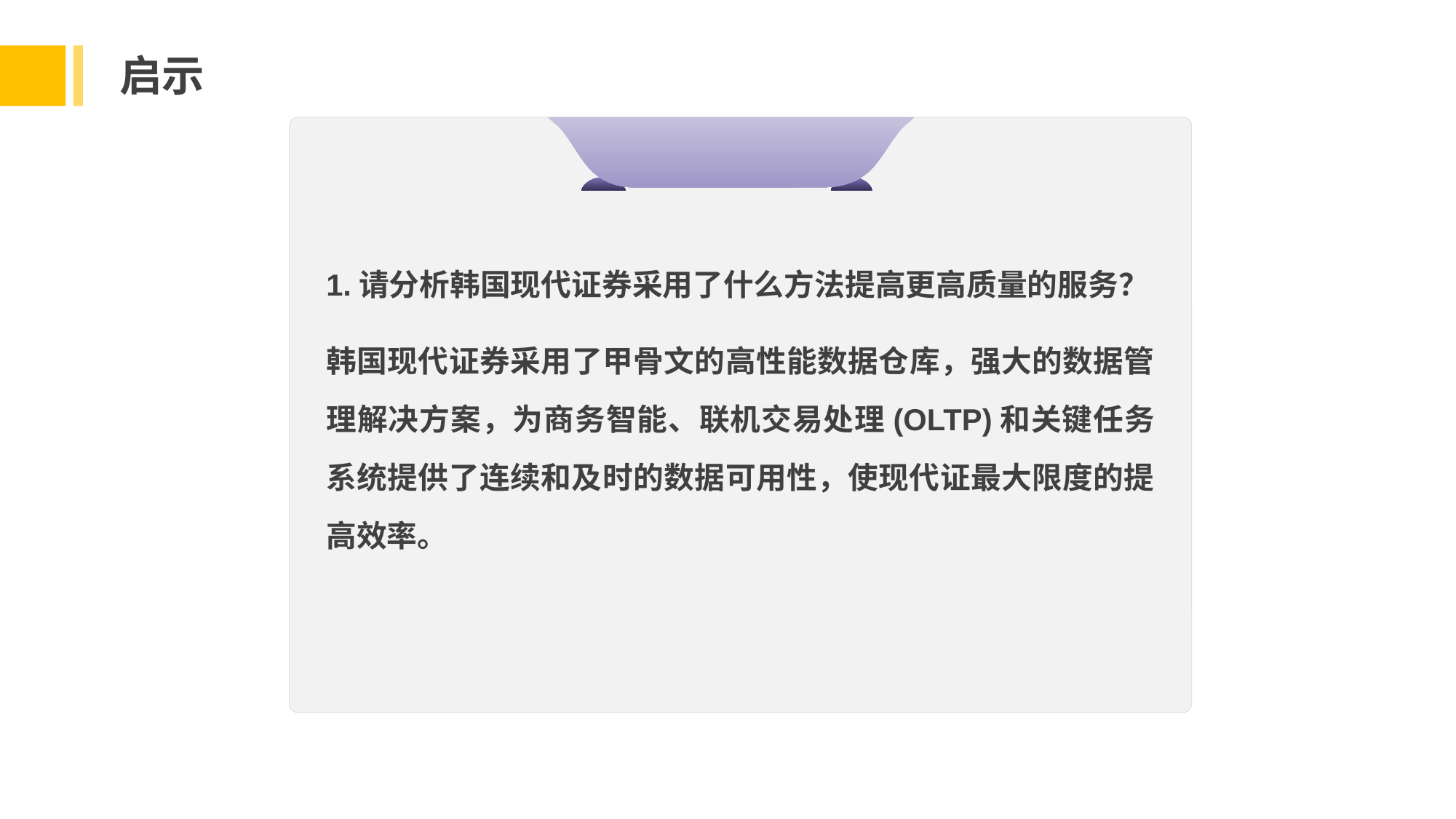

启示

1.请分析韩国现代证券采用了什么方法提高更高质量的服务？
韩国现代证券采用了甲骨文的高性能数据仓库，强大的数据管理解决方案，为商务智能、联机交易处理(OLTP)和关键任务系统提供了连续和及时的数据可用性，使现代证最大限度的提高效率。